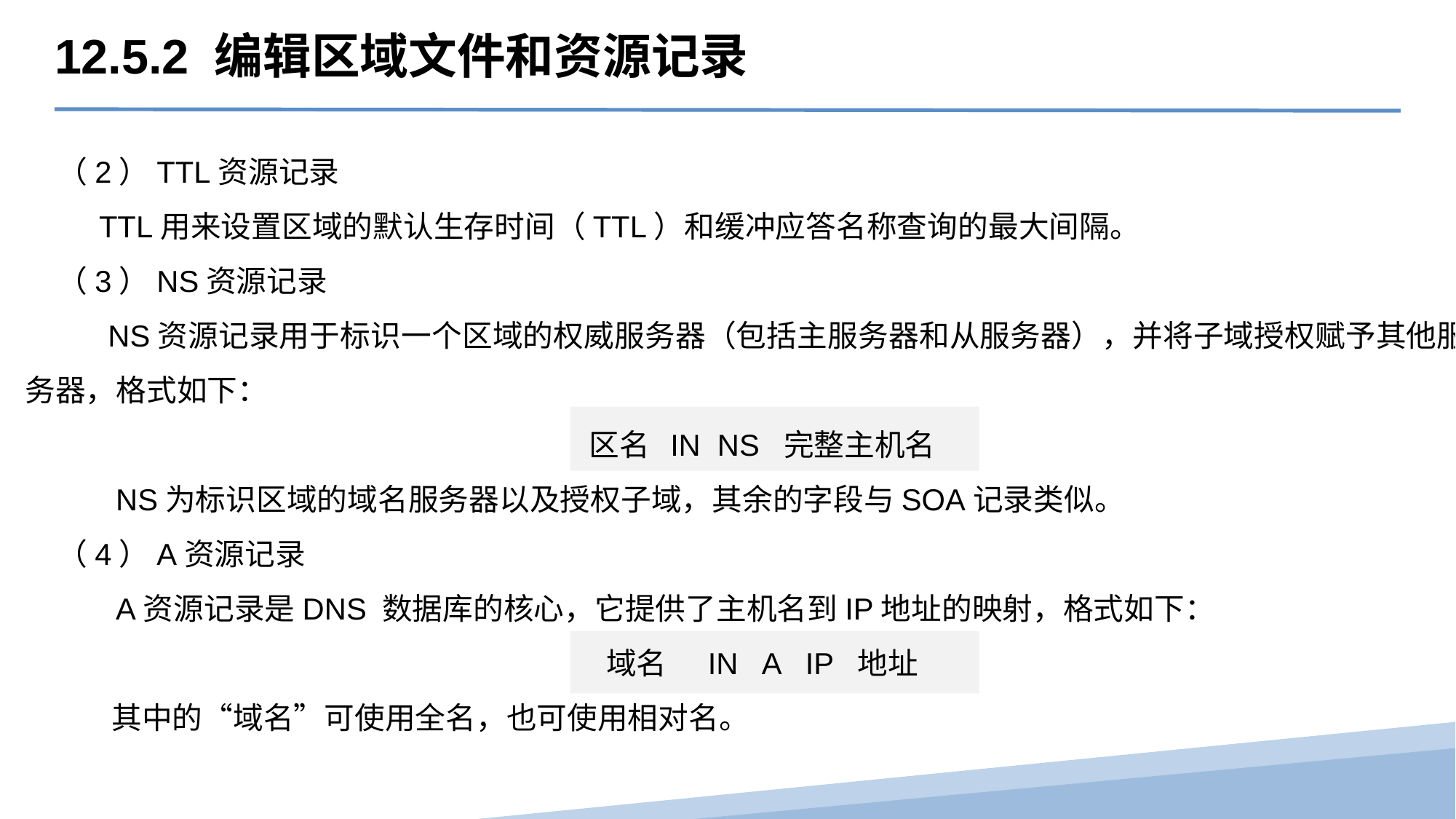

12.5.2 编辑区域文件和资源记录
（2）TTL资源记录
     TTL用来设置区域的默认生存时间（TTL）和缓冲应答名称查询的最大间隔。
（3）NS资源记录
      NS资源记录用于标识一个区域的权威服务器（包括主服务器和从服务器），并将子域授权赋予其他服务器，格式如下：
区名  IN  NS  完整主机名
       NS为标识区域的域名服务器以及授权子域，其余的字段与SOA记录类似。
（4）A资源记录
       A资源记录是DNS 数据库的核心，它提供了主机名到IP地址的映射，格式如下：
域名     IN   A   IP  地址
       其中的“域名”可使用全名，也可使用相对名。